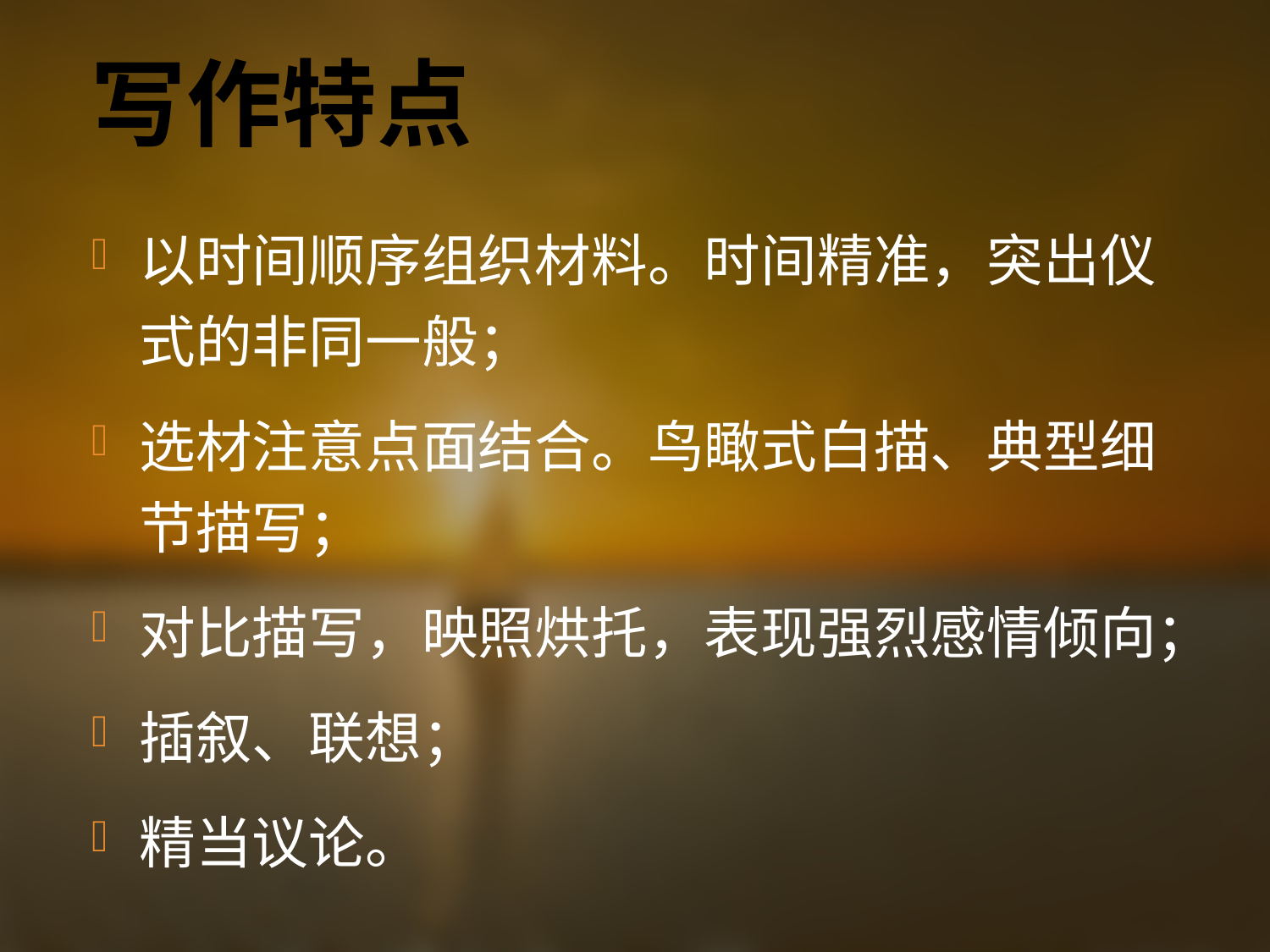

# 写作特点
以时间顺序组织材料。时间精准，突出仪式的非同一般；
选材注意点面结合。鸟瞰式白描、典型细节描写；
对比描写，映照烘托，表现强烈感情倾向；
插叙、联想；
精当议论。